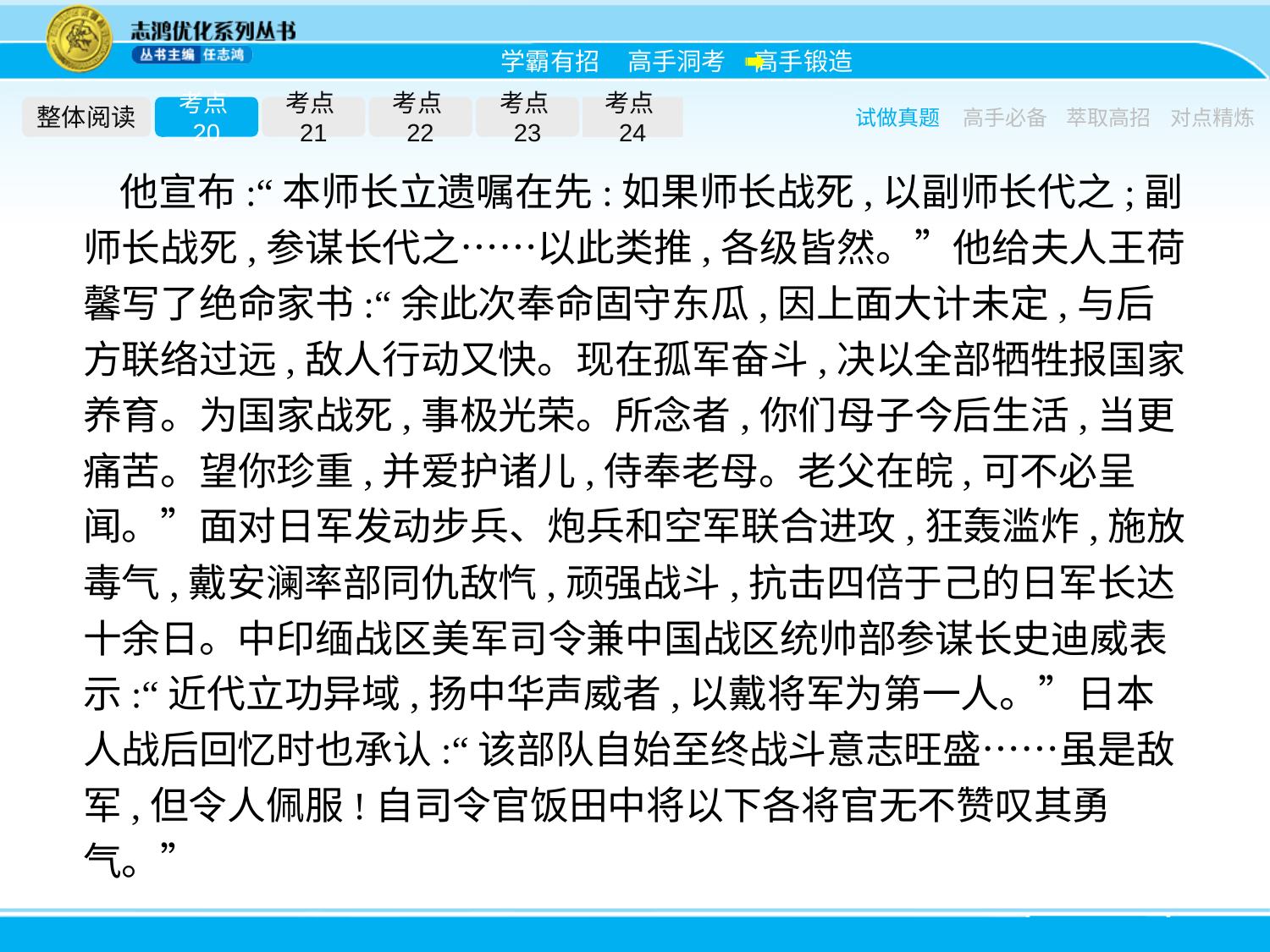

整体阅读
考点20
考点21
考点22
考点23
考点24
试做真题
高手必备
萃取高招
对点精炼
他宣布:“本师长立遗嘱在先:如果师长战死,以副师长代之;副师长战死,参谋长代之……以此类推,各级皆然。”他给夫人王荷馨写了绝命家书:“余此次奉命固守东瓜,因上面大计未定,与后方联络过远,敌人行动又快。现在孤军奋斗,决以全部牺牲报国家养育。为国家战死,事极光荣。所念者,你们母子今后生活,当更痛苦。望你珍重,并爱护诸儿,侍奉老母。老父在皖,可不必呈闻。”面对日军发动步兵、炮兵和空军联合进攻,狂轰滥炸,施放毒气,戴安澜率部同仇敌忾,顽强战斗,抗击四倍于己的日军长达十余日。中印缅战区美军司令兼中国战区统帅部参谋长史迪威表示:“近代立功异域,扬中华声威者,以戴将军为第一人。”日本人战后回忆时也承认:“该部队自始至终战斗意志旺盛……虽是敌军,但令人佩服!自司令官饭田中将以下各将官无不赞叹其勇气。”